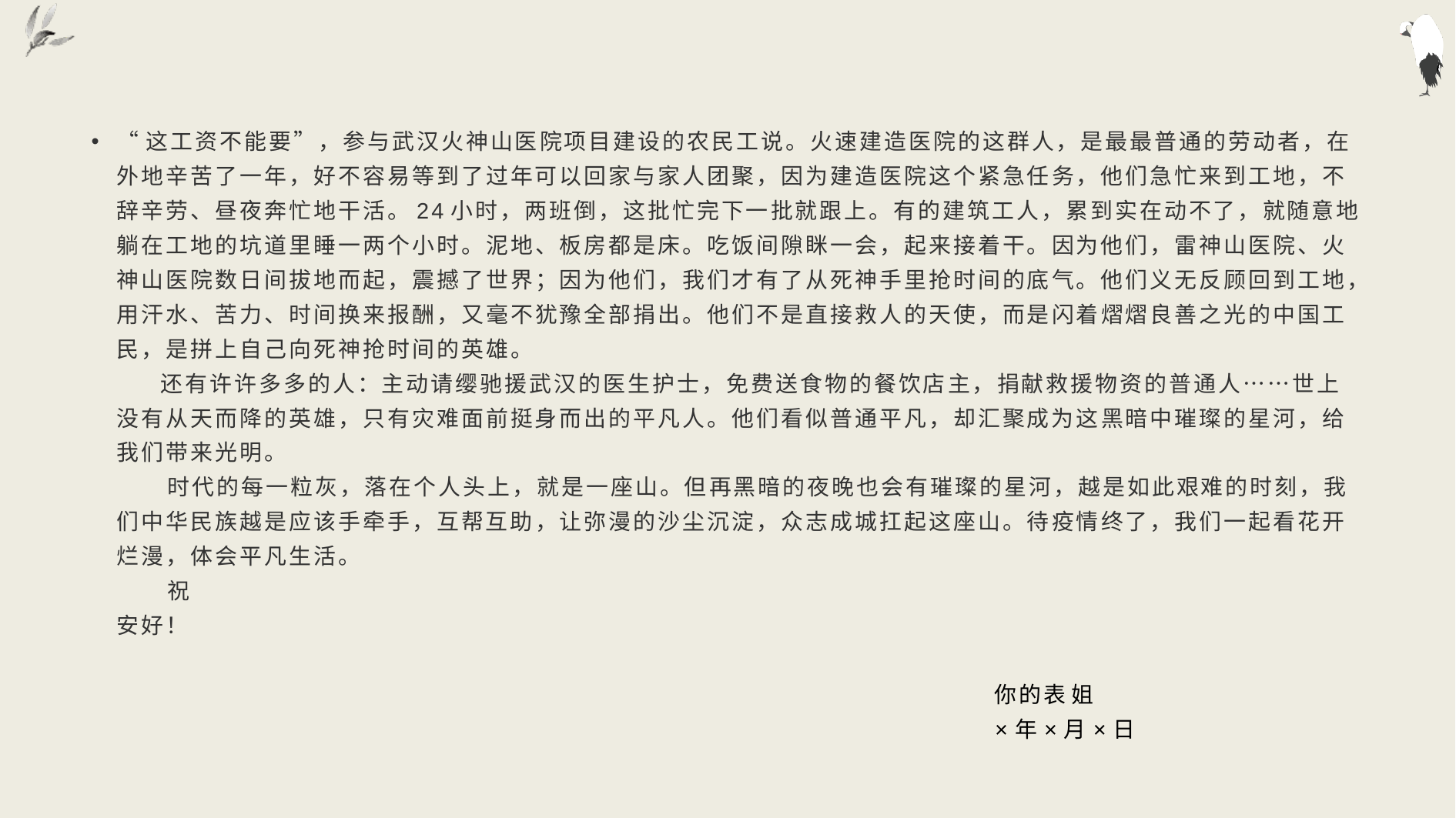

#
“这工资不能要”，参与武汉火神山医院项目建设的农民工说。火速建造医院的这群人，是最最普通的劳动者，在外地辛苦了一年，好不容易等到了过年可以回家与家人团聚，因为建造医院这个紧急任务，他们急忙来到工地，不辞辛劳、昼夜奔忙地干活。24小时，两班倒，这批忙完下一批就跟上。有的建筑工人，累到实在动不了，就随意地躺在工地的坑道里睡一两个小时。泥地、板房都是床。吃饭间隙眯一会，起来接着干。因为他们，雷神山医院、火神山医院数日间拔地而起，震撼了世界；因为他们，我们才有了从死神手里抢时间的底气。他们义无反顾回到工地，用汗水、苦力、时间换来报酬，又毫不犹豫全部捐出。他们不是直接救人的天使，而是闪着熠熠良善之光的中国工民，是拼上自己向死神抢时间的英雄。
      还有许许多多的人：主动请缨驰援武汉的医生护士，免费送食物的餐饮店主，捐献救援物资的普通人……世上没有从天而降的英雄，只有灾难面前挺身而出的平凡人。他们看似普通平凡，却汇聚成为这黑暗中璀璨的星河，给我们带来光明。
       时代的每一粒灰，落在个人头上，就是一座山。但再黑暗的夜晚也会有璀璨的星河，越是如此艰难的时刻，我们中华民族越是应该手牵手，互帮互助，让弥漫的沙尘沉淀，众志成城扛起这座山。待疫情终了，我们一起看花开烂漫，体会平凡生活。
       祝
安好！
                                                                                                                         你的表姐
                                                                                                                        ×年×月×日